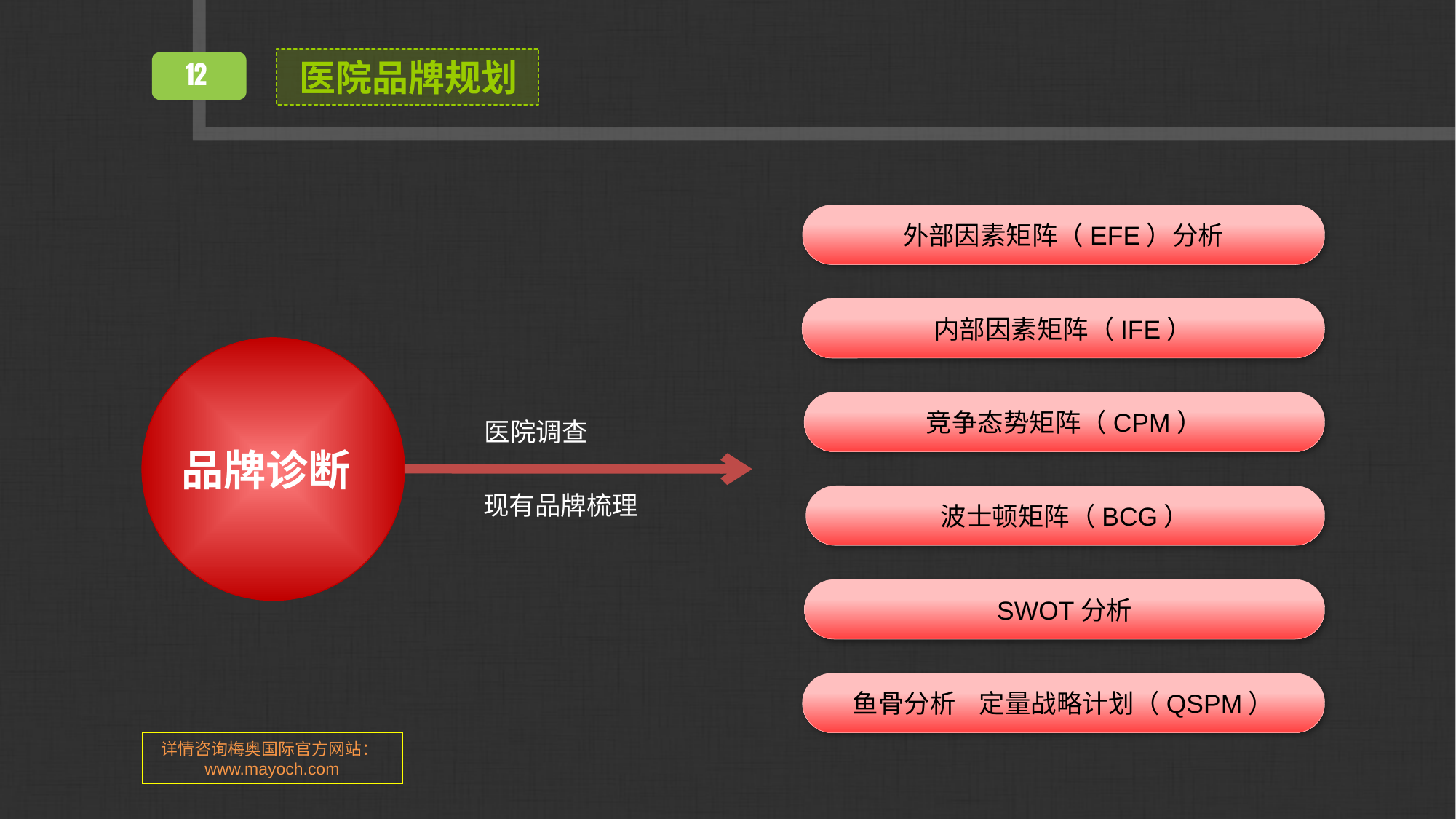

医院品牌规划

外部因素矩阵（EFE）分析

内部因素矩阵（IFE）

竞争态势矩阵（CPM）
医院调查
品牌诊断
现有品牌梳理
波士顿矩阵（BCG）
SWOT分析

鱼骨分析    定量战略计划（QSPM）

详情咨询梅奥国际官方网站：www.mayoch.com